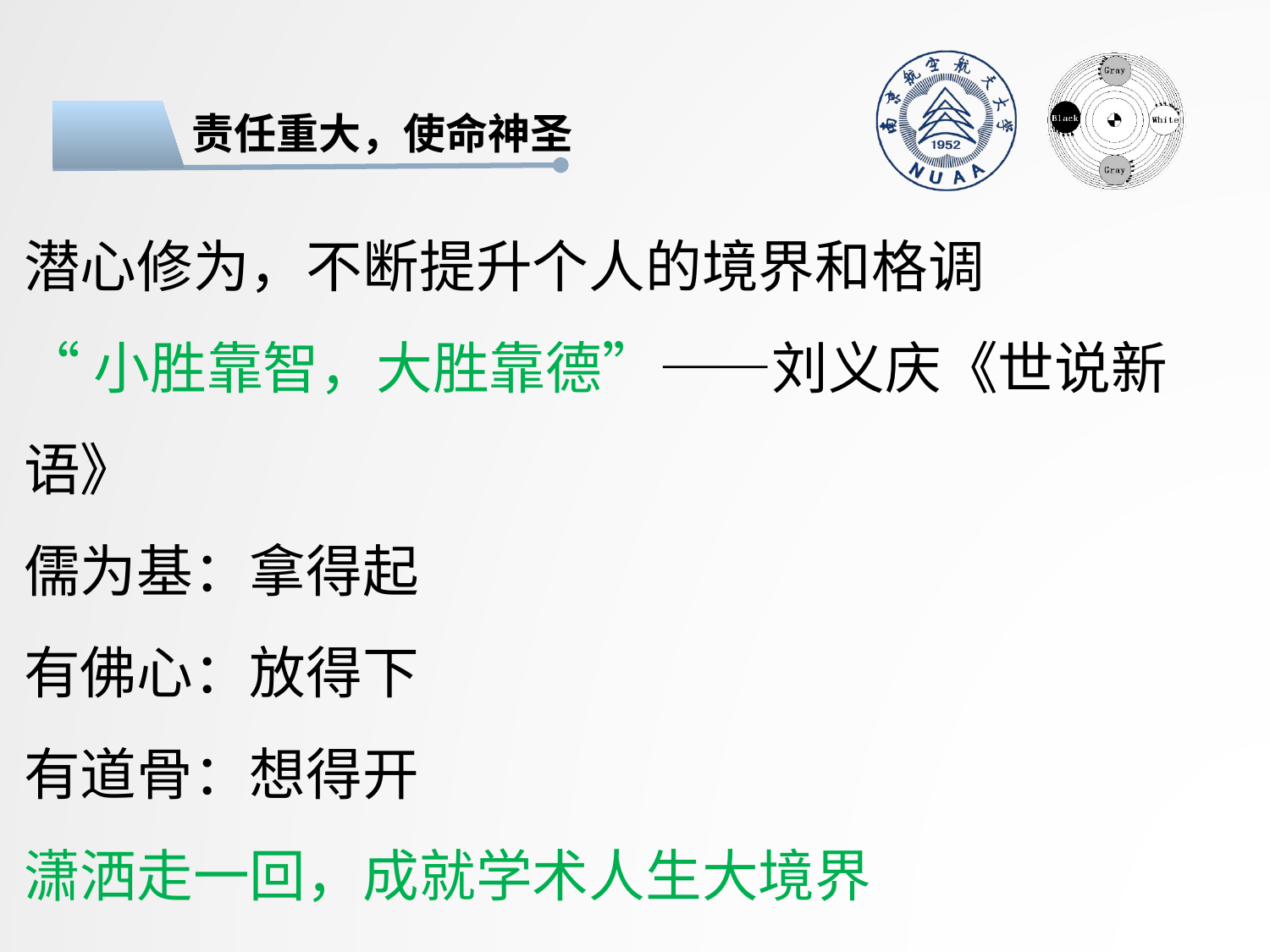

责任重大，使命神圣
潜心修为，不断提升个人的境界和格调
“小胜靠智，大胜靠德”——刘义庆《世说新语》
儒为基：拿得起
有佛心：放得下
有道骨：想得开
潇洒走一回，成就学术人生大境界